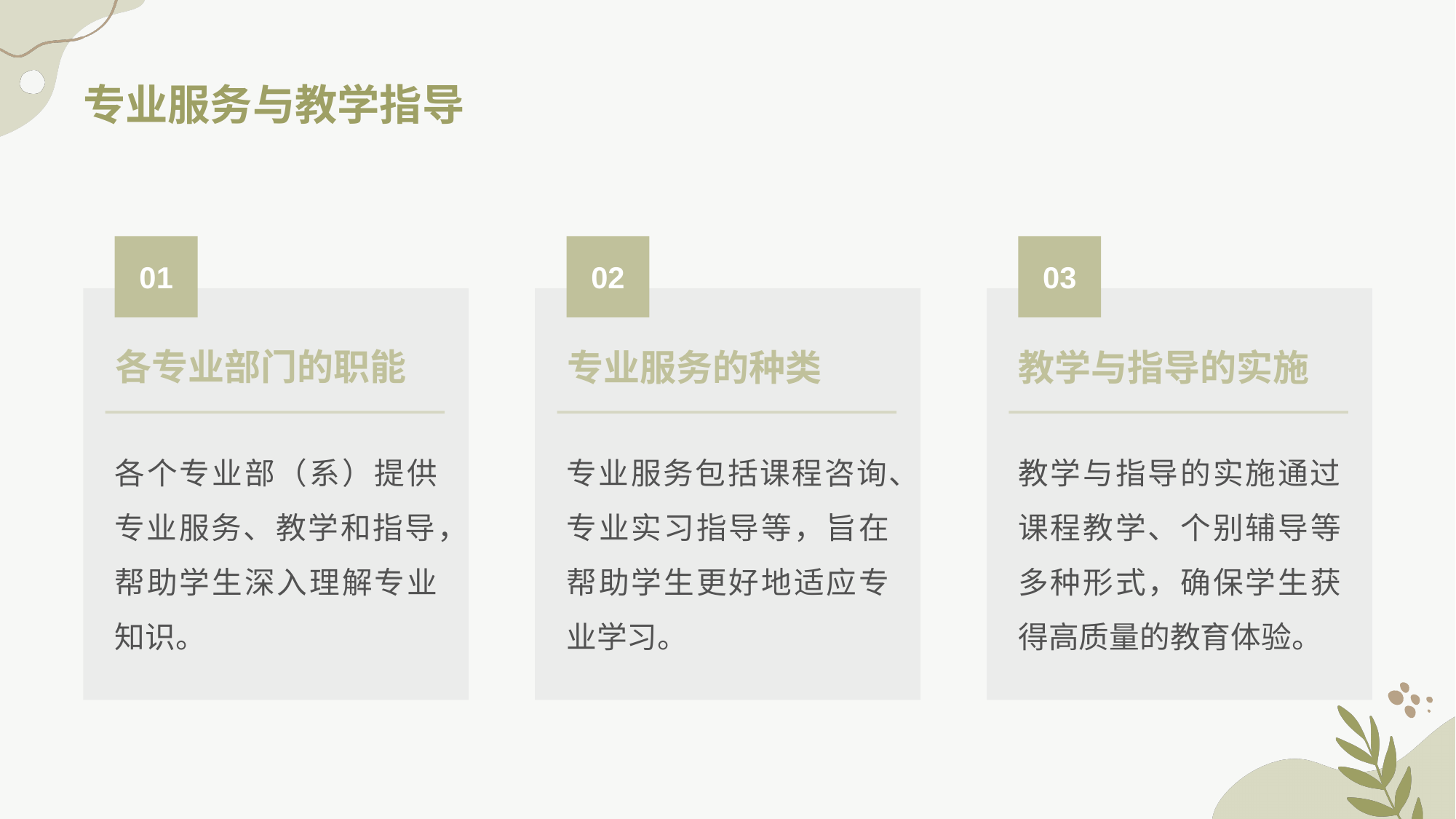

专业服务与教学指导
01
02
03

各专业部门的职能
专业服务的种类
教学与指导的实施
各个专业部（系）提供专业服务、教学和指导，帮助学生深入理解专业知识。
教学与指导的实施通过课程教学、个别辅导等多种形式，确保学生获得高质量的教育体验。
专业服务包括课程咨询、专业实习指导等，旨在帮助学生更好地适应专业学习。